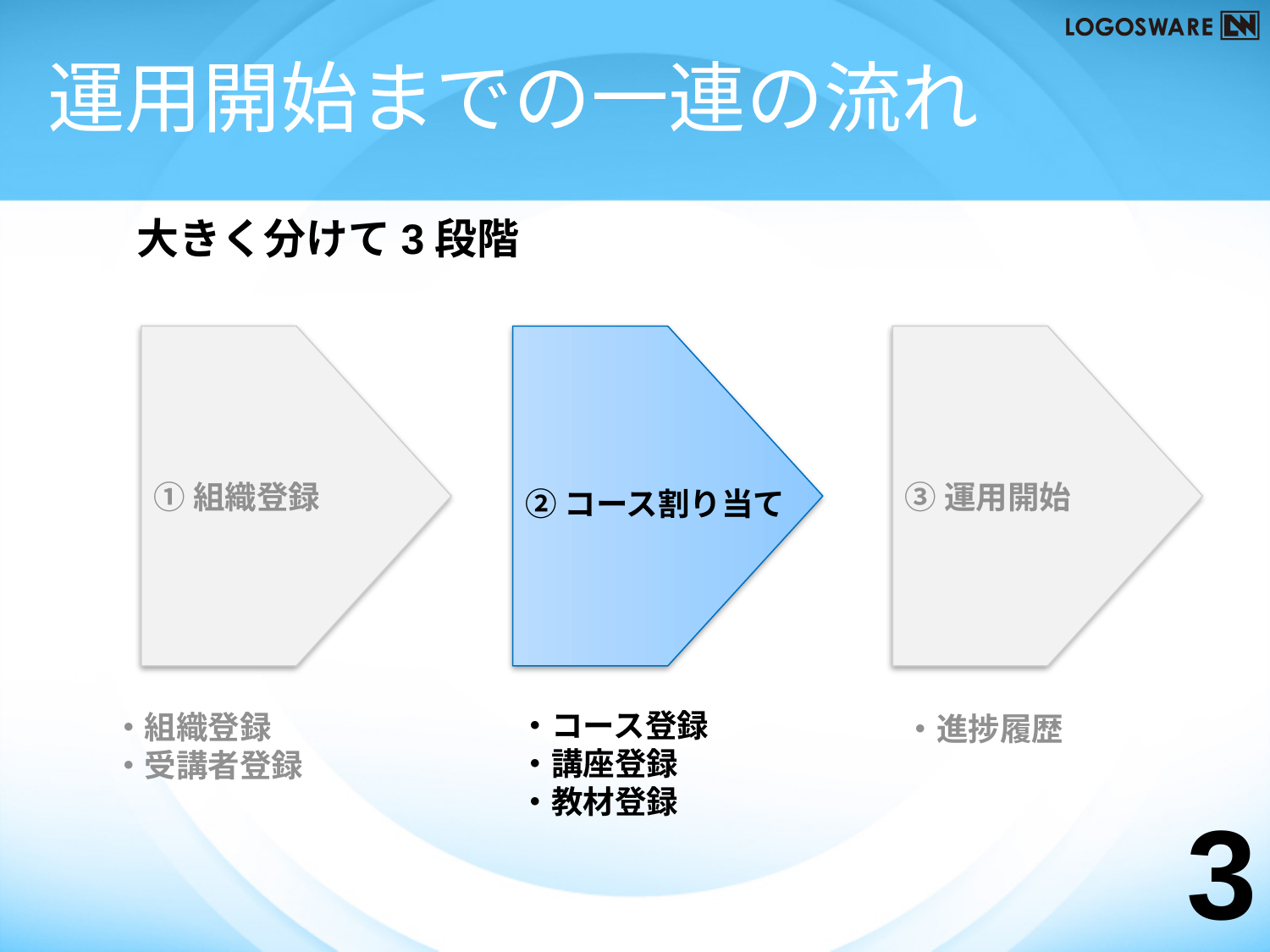

# 運用開始までの一連の流れ
大きく分けて3段階
①組織登録

➂運用開始
➁コース割り当て

・コース登録
・講座登録
・教材登録
・組織登録
・受講者登録

・進捗履歴

3